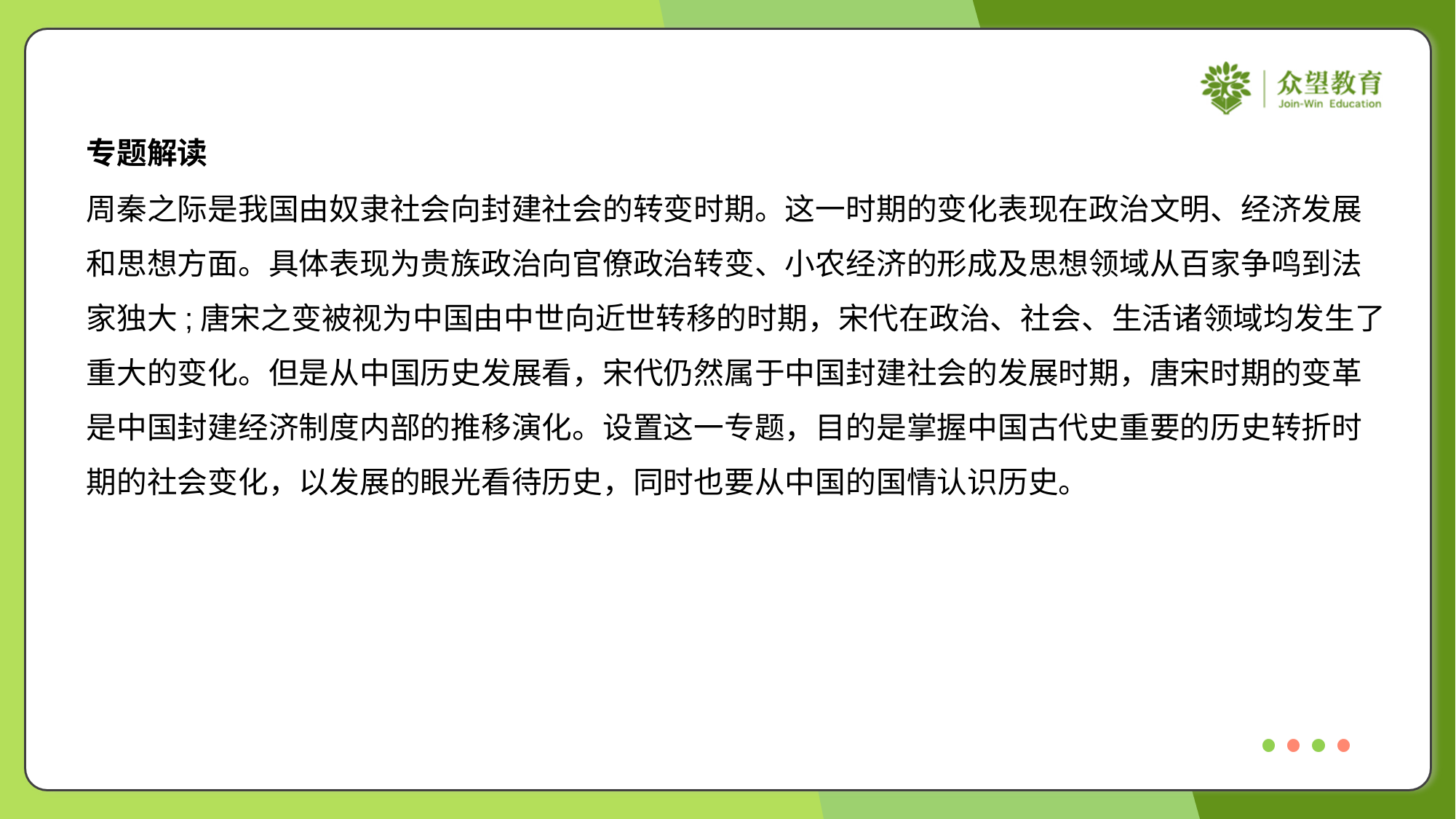

专题解读
周秦之际是我国由奴隶社会向封建社会的转变时期。这一时期的变化表现在政治文明、经济发展
和思想方面。具体表现为贵族政治向官僚政治转变、小农经济的形成及思想领域从百家争鸣到法
家独大;唐宋之变被视为中国由中世向近世转移的时期，宋代在政治、社会、生活诸领域均发生了
重大的变化。但是从中国历史发展看，宋代仍然属于中国封建社会的发展时期，唐宋时期的变革
是中国封建经济制度内部的推移演化。设置这一专题，目的是掌握中国古代史重要的历史转折时
期的社会变化，以发展的眼光看待历史，同时也要从中国的国情认识历史。